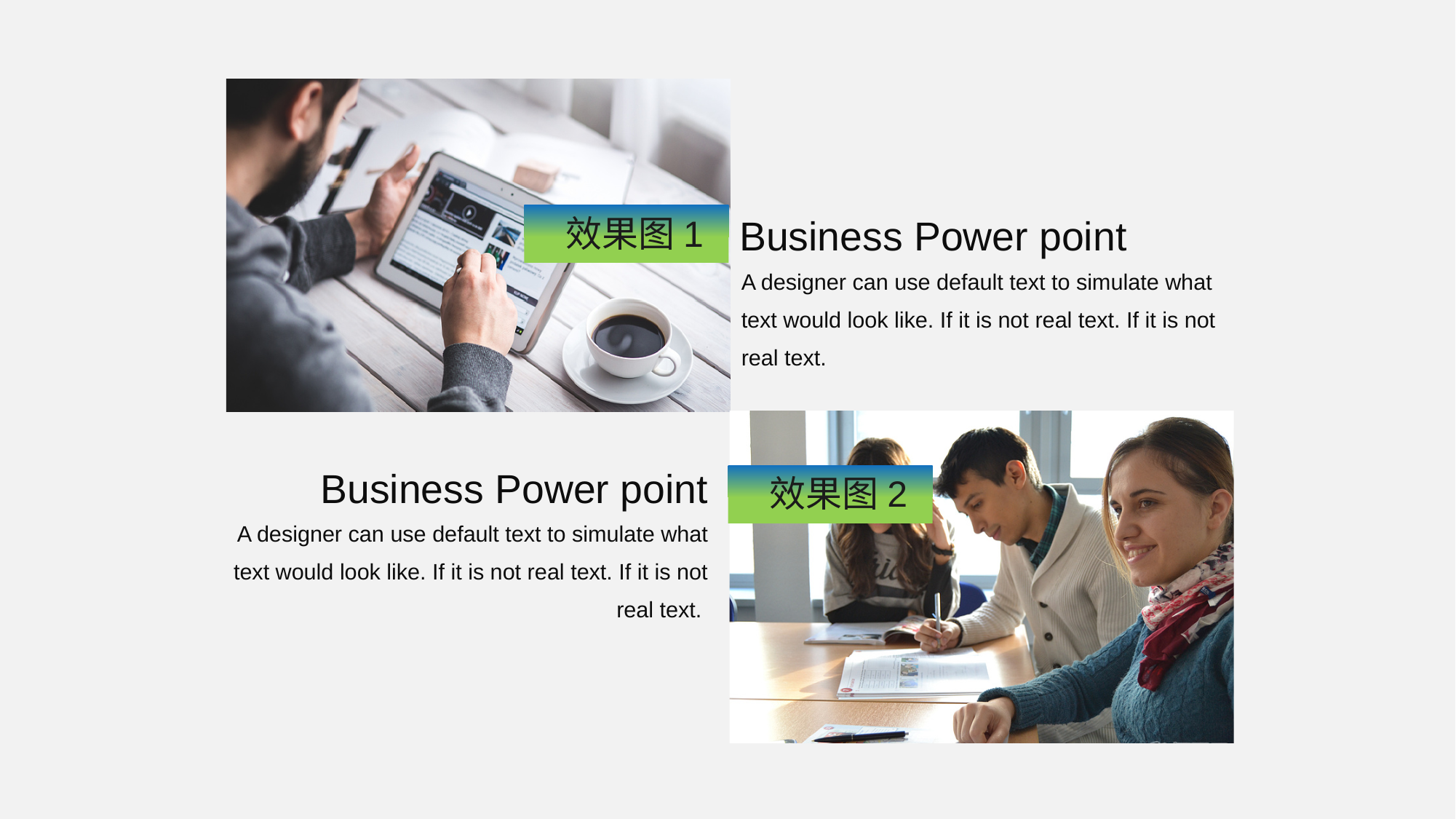

效果图1
Business Power point
A designer can use default text to simulate what text would look like. If it is not real text. If it is not real text.

Business Power point

效果图2
A designer can use default text to simulate what text would look like. If it is not real text. If it is not real text.